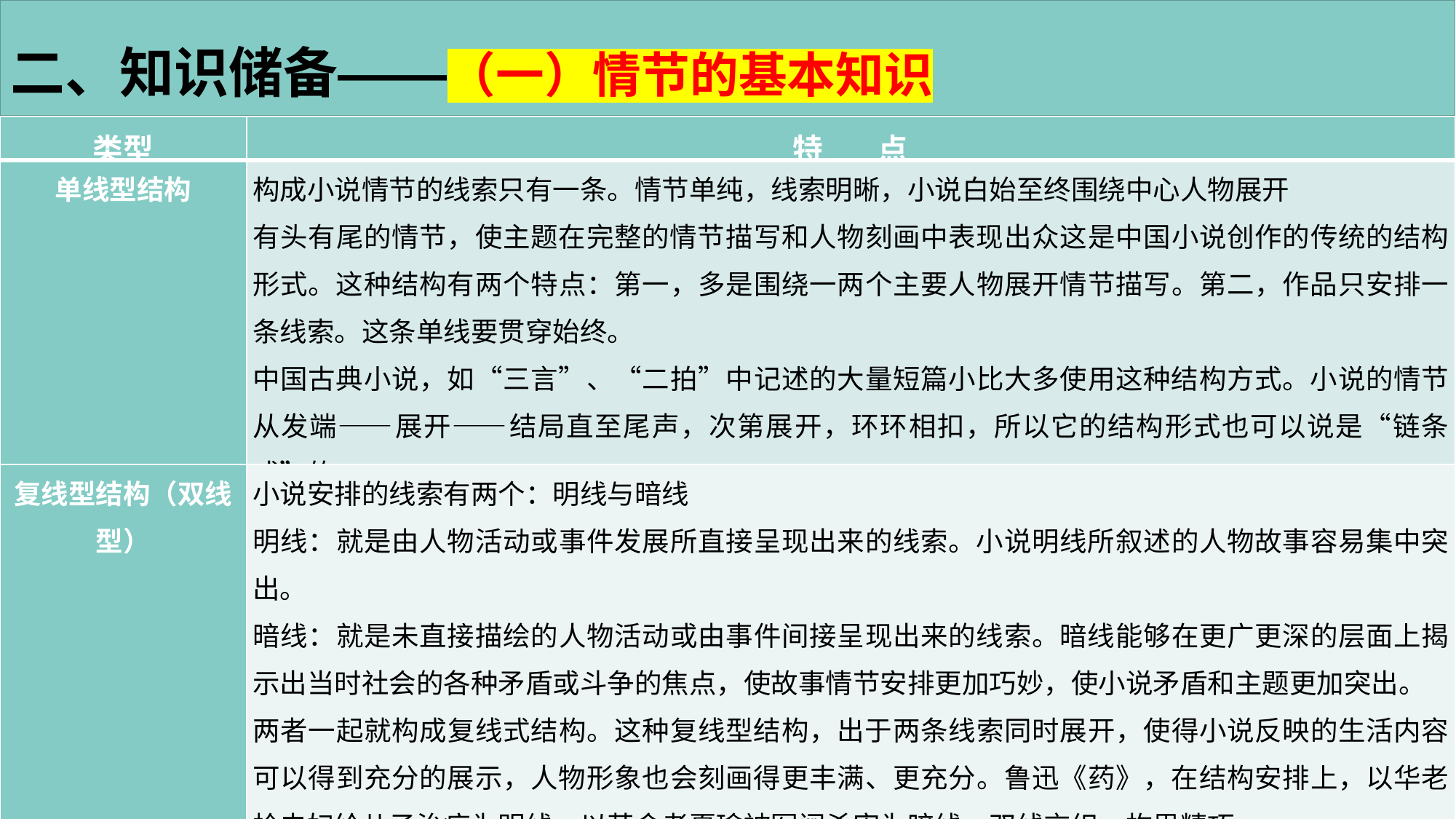

二、知识储备——（一）情节的基本知识

| 类型 | 特 点 |
| --- | --- |
| 单线型结构 | 构成小说情节的线索只有一条。情节单纯，线索明晰，小说白始至终围绕中心人物展开 有头有尾的情节，使主题在完整的情节描写和人物刻画中表现出众这是中国小说创作的传统的结构形式。这种结构有两个特点：第一，多是围绕一两个主要人物展开情节描写。第二，作品只安排一条线索。这条单线要贯穿始终。 中国古典小说，如“三言”、“二拍”中记述的大量短篇小比大多使用这种结构方式。小说的情节从发端——展开——结局直至尾声，次第展开，环环相扣，所以它的结构形式也可以说是“链条式”的。 |
| 复线型结构（双线型） | 小说安排的线索有两个：明线与暗线 明线：就是由人物活动或事件发展所直接呈现出来的线索。小说明线所叙述的人物故事容易集中突出。 暗线：就是未直接描绘的人物活动或由事件间接呈现出来的线索。暗线能够在更广更深的层面上揭示出当时社会的各种矛盾或斗争的焦点，使故事情节安排更加巧妙，使小说矛盾和主题更加突出。 两者一起就构成复线式结构。这种复线型结构，出于两条线索同时展开，使得小说反映的生活内容可以得到充分的展示，人物形象也会刻画得更丰满、更充分。鲁迅《药》，在结构安排上，以华老栓夫妇给儿子治病为明线，以革命者夏瑜被军阀杀害为暗线，双线交织，构思精巧 |